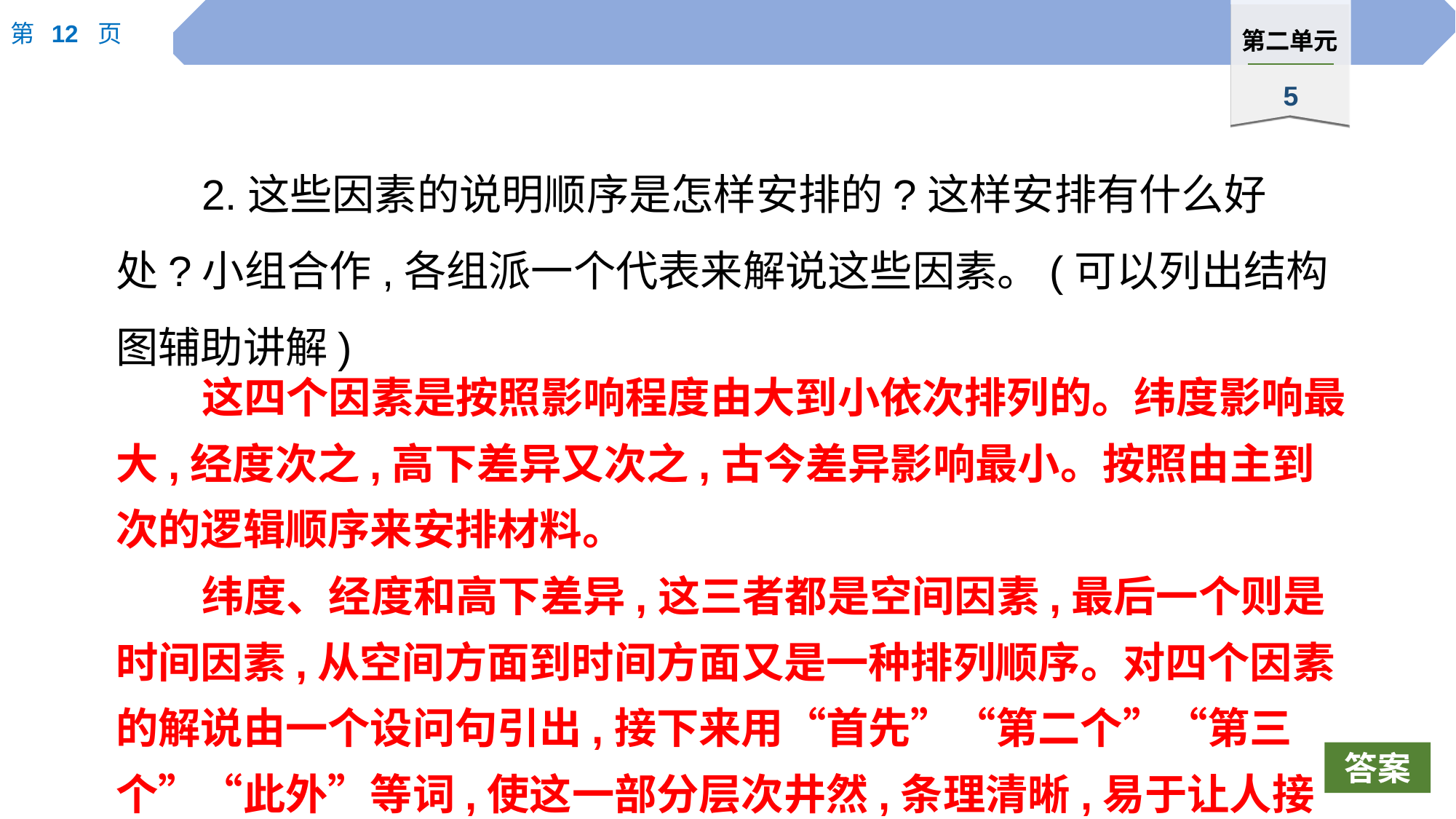

2.这些因素的说明顺序是怎样安排的?这样安排有什么好处?小组合作,各组派一个代表来解说这些因素。(可以列出结构图辅助讲解)
这四个因素是按照影响程度由大到小依次排列的。纬度影响最大,经度次之,高下差异又次之,古今差异影响最小。按照由主到次的逻辑顺序来安排材料。
纬度、经度和高下差异,这三者都是空间因素,最后一个则是时间因素,从空间方面到时间方面又是一种排列顺序。对四个因素的解说由一个设问句引出,接下来用“首先”“第二个”“第三个”“此外”等词,使这一部分层次井然,条理清晰,易于让人接受。
答案